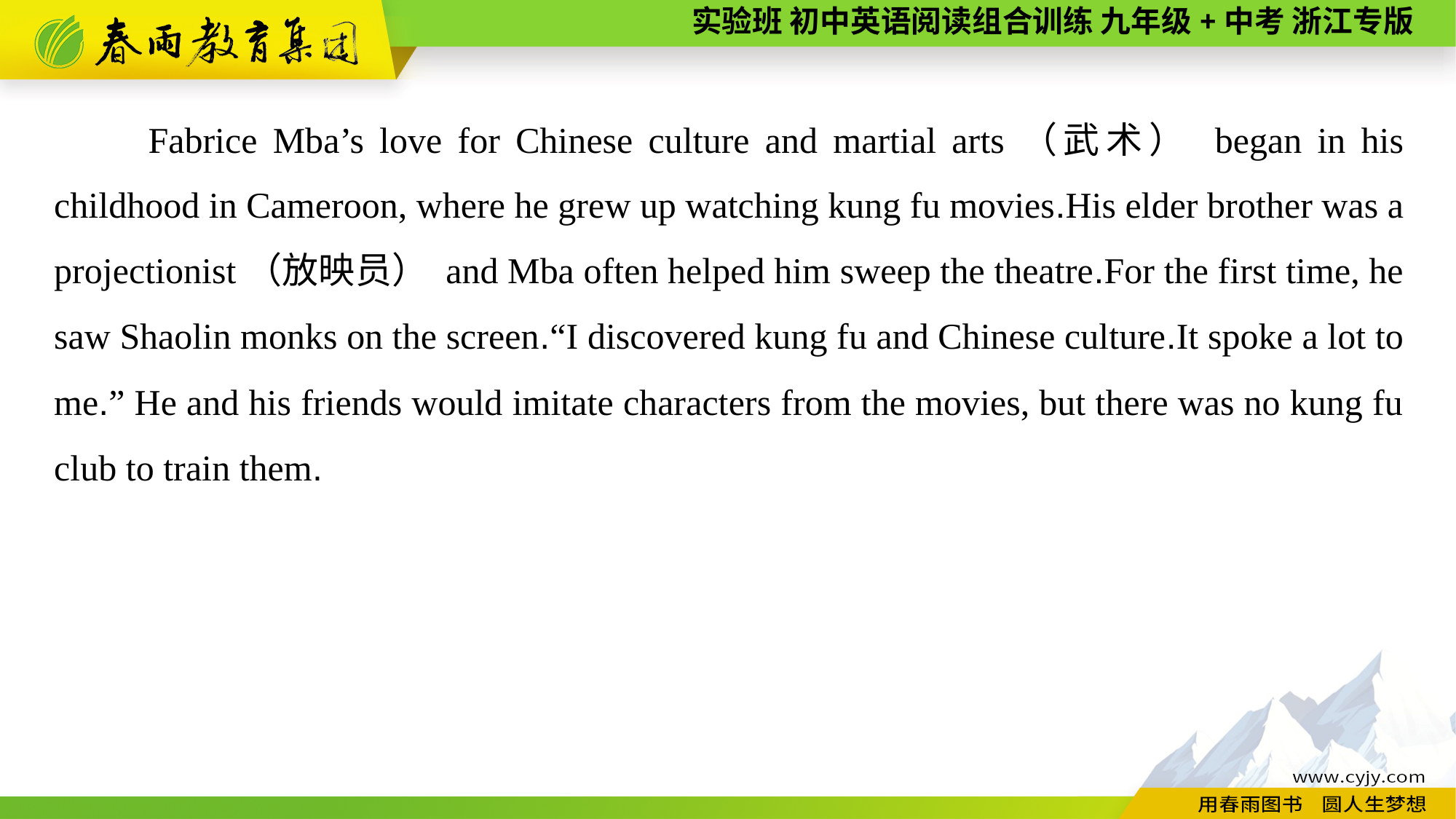

Fabrice Mba’s love for Chinese culture and martial arts（武术） began in his childhood in Cameroon, where he grew up watching kung fu movies.His elder brother was a projectionist（放映员） and Mba often helped him sweep the theatre.For the first time, he saw Shaolin monks on the screen.“I discovered kung fu and Chinese culture.It spoke a lot to me.” He and his friends would imitate characters from the movies, but there was no kung fu club to train them.